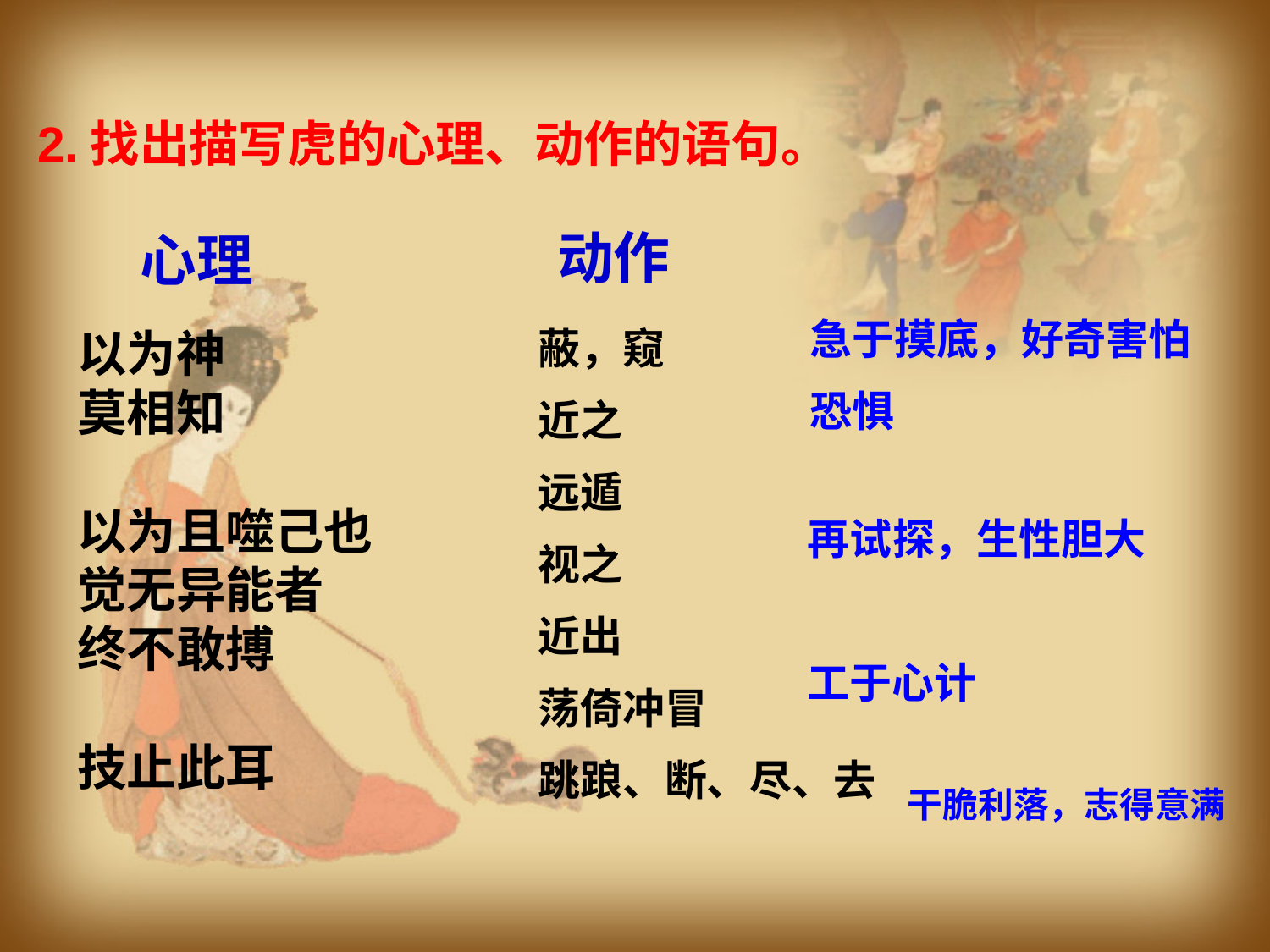

2.找出描写虎的心理、动作的语句。
动作
心理
急于摸底，好奇害怕
恐惧
以为神
莫相知

以为且噬己也
觉无异能者
终不敢搏

技止此耳
蔽，窥
近之
远遁
视之
近出
荡倚冲冒
跳踉、断、尽、去
再试探，生性胆大

工于心计
干脆利落，志得意满